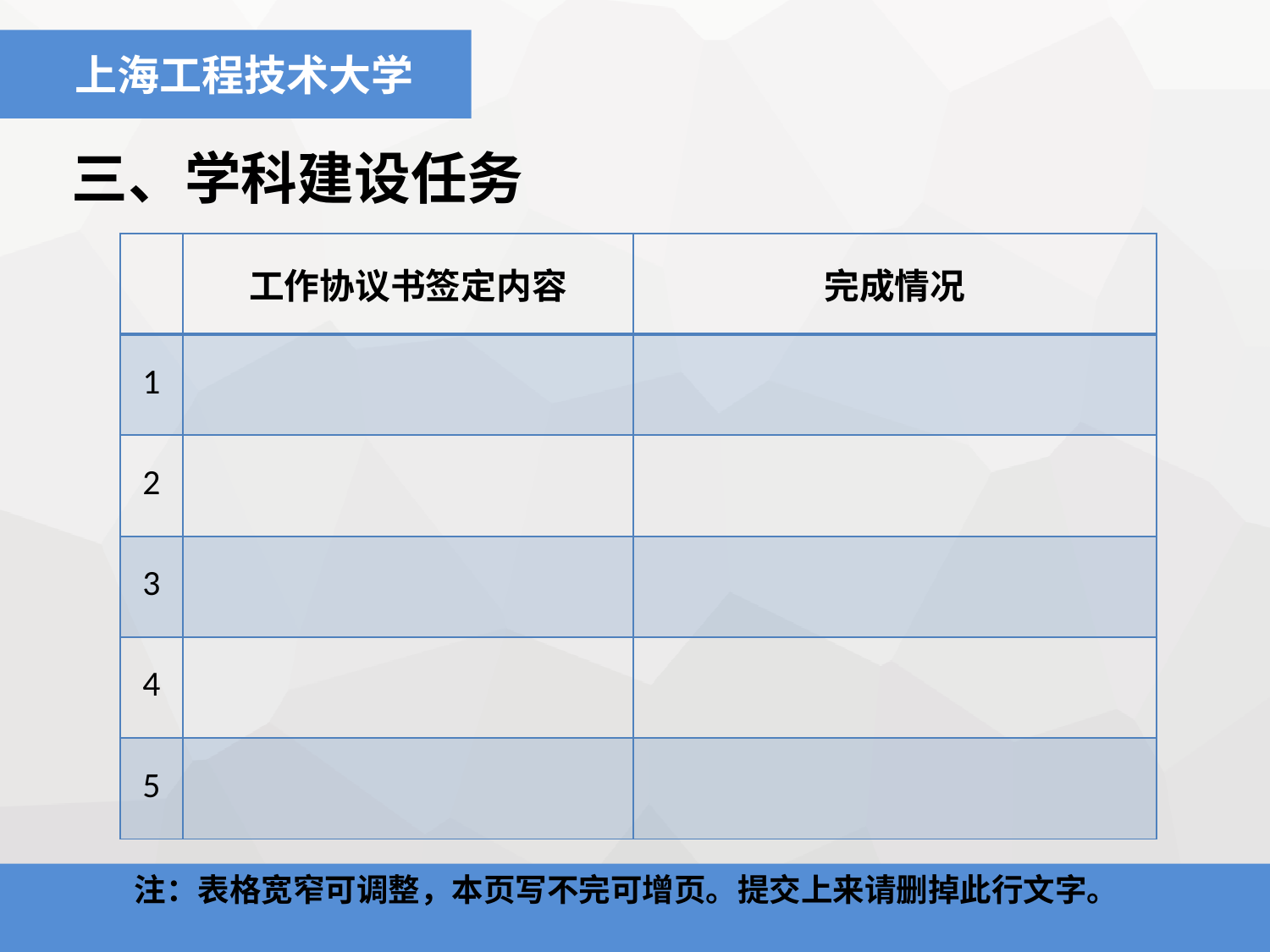

上海工程技术大学
三、学科建设任务
|  | 工作协议书签定内容 | 完成情况 |
| --- | --- | --- |
| 1 |  |  |
| 2 |  |  |
| 3 |  |  |
| 4 |  |  |
| 5 |  |  |

注：表格宽窄可调整，本页写不完可增页。提交上来请删掉此行文字。